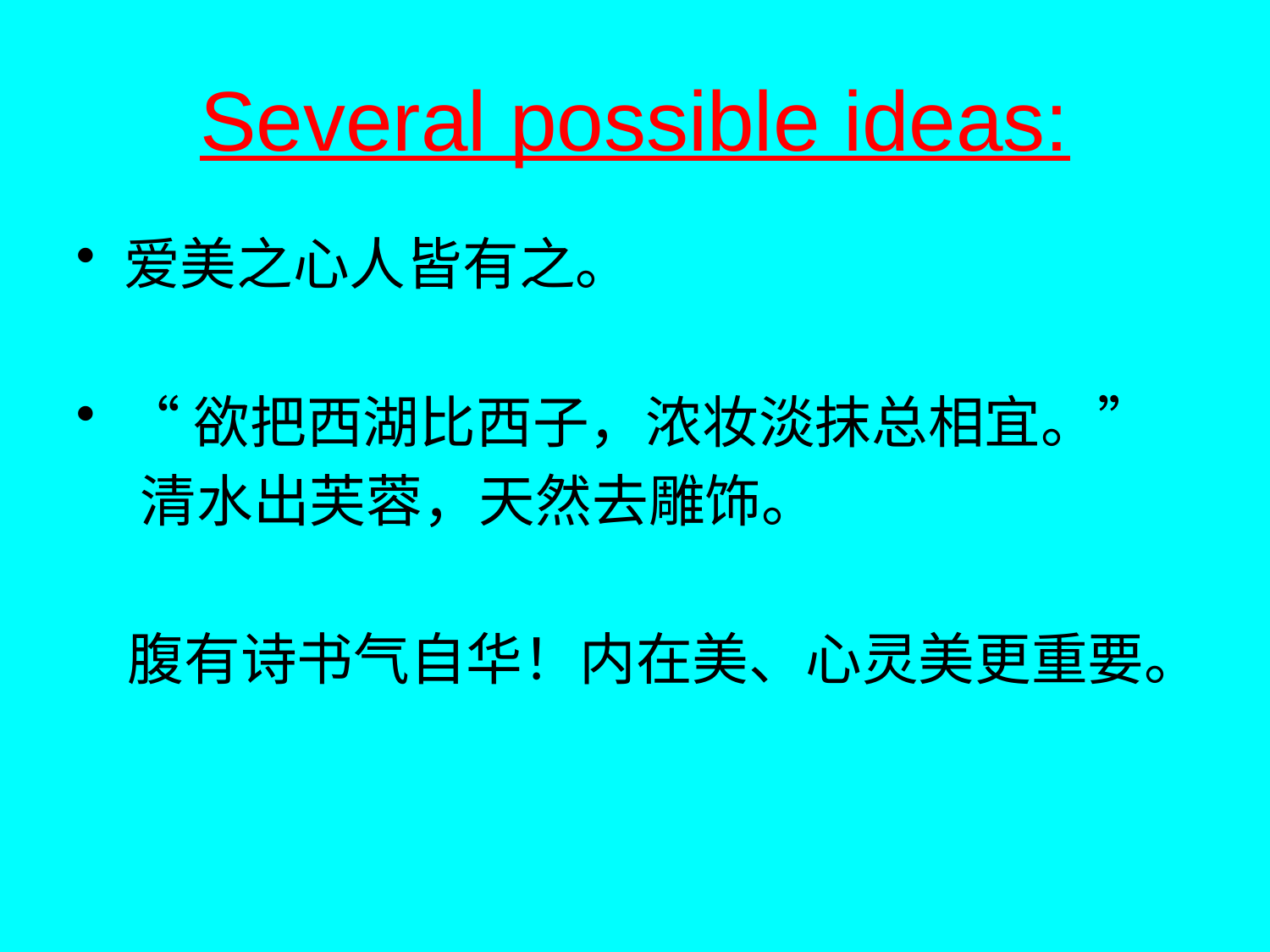

# Several possible ideas:
爱美之心人皆有之。

“欲把西湖比西子，浓妆淡抹总相宜。”
    清水出芙蓉，天然去雕饰。

   腹有诗书气自华！内在美、心灵美更重要。